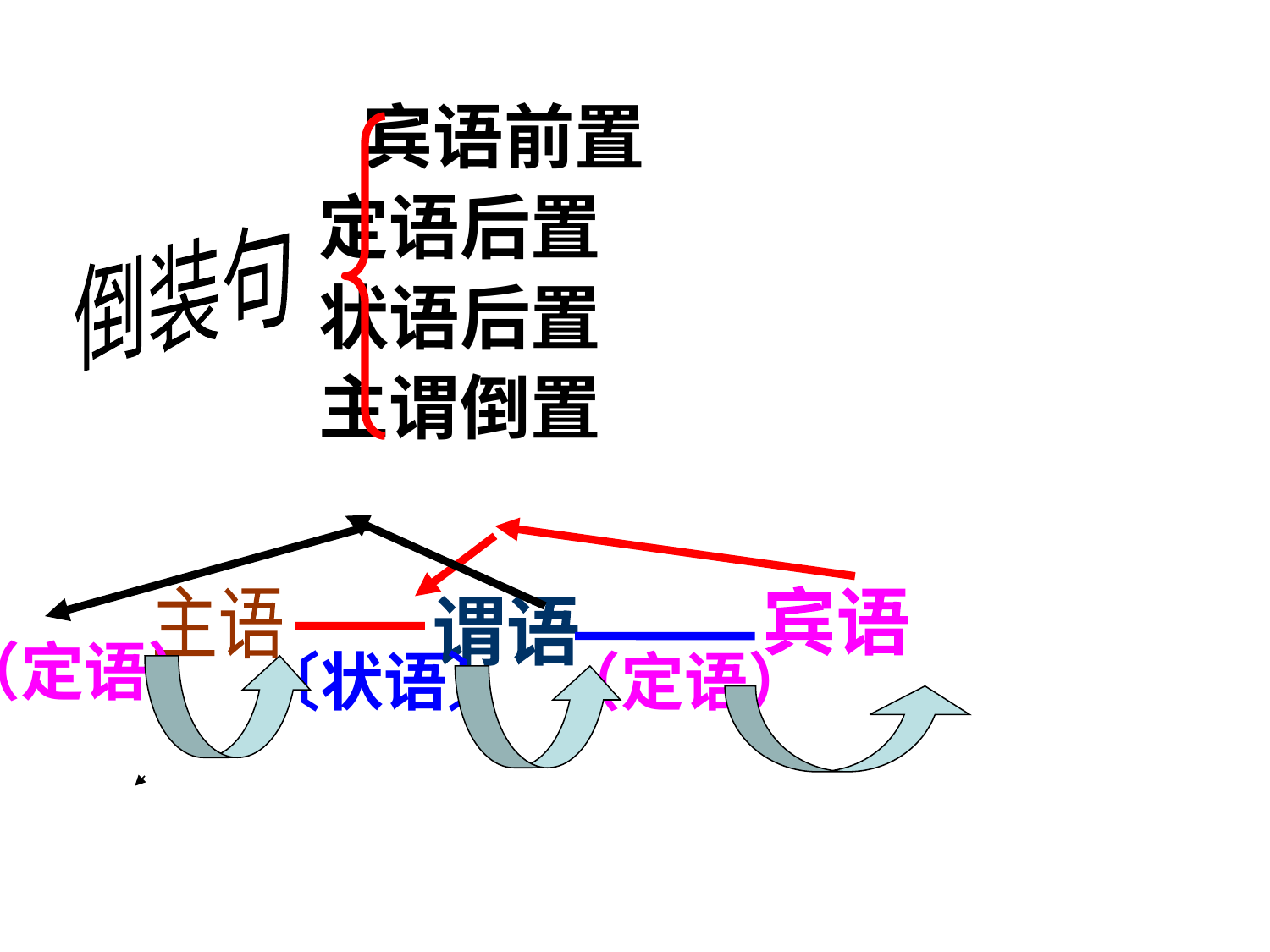

宾语前置
                  定语后置
                  状语后置
                  主谓倒置

倒装句

主语
宾语
谓语
（定语）

〔状语〕
（定语）